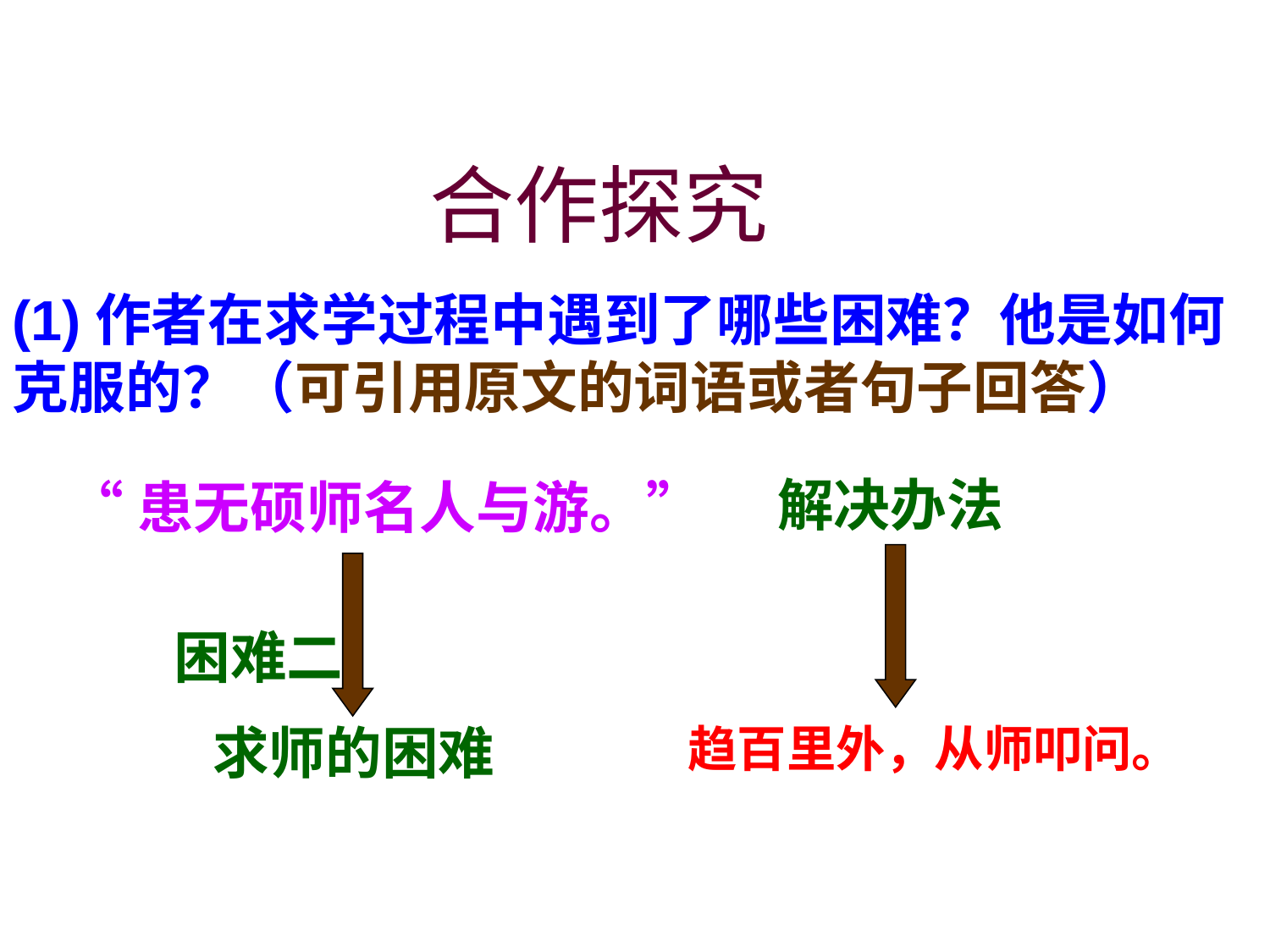

合作探究
(1)作者在求学过程中遇到了哪些困难？他是如何克服的？（可引用原文的词语或者句子回答）
解决办法
“患无硕师名人与游。”

    困难二
       求师的困难
趋百里外，从师叩问。